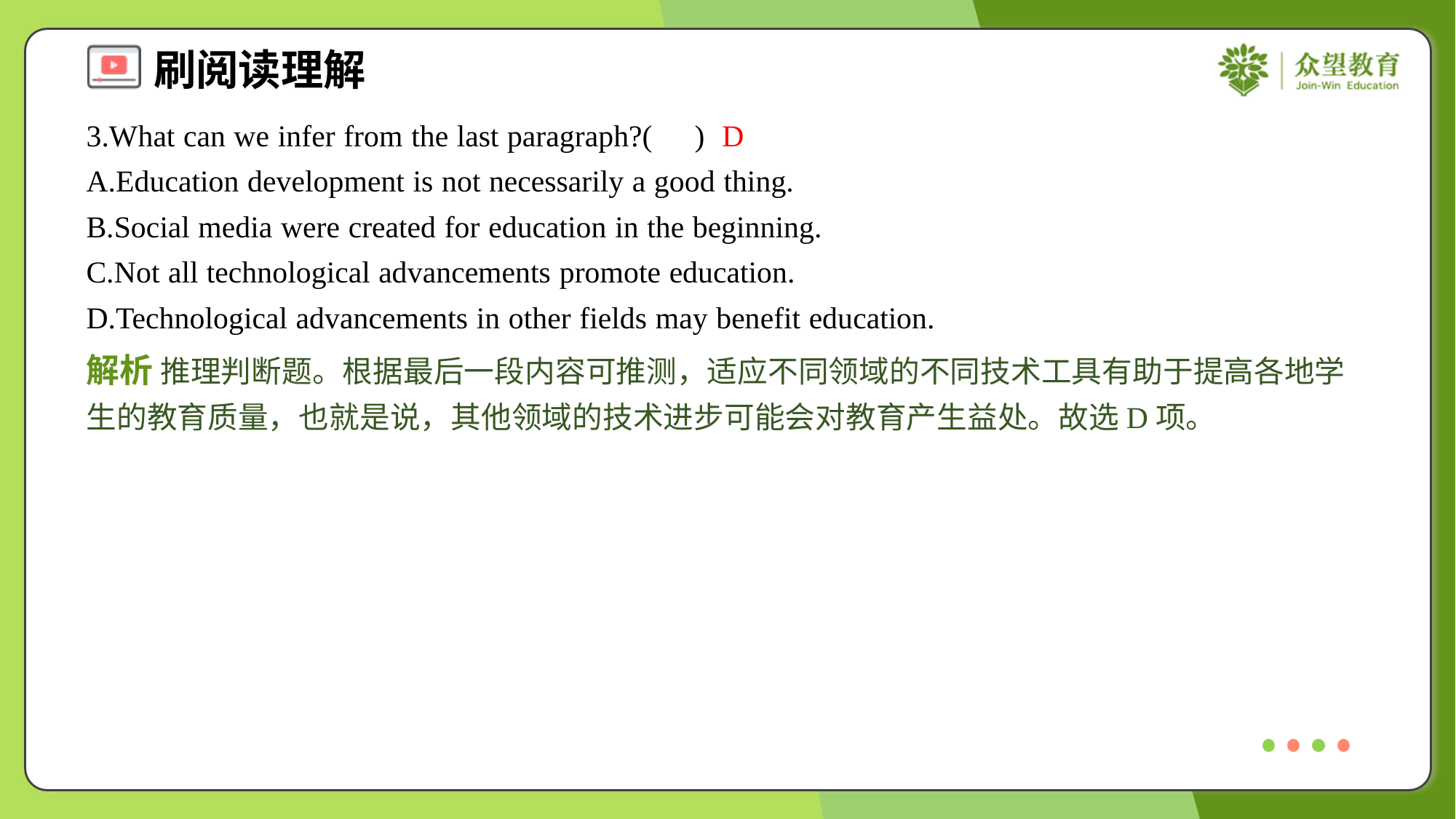

3.What can we infer from the last paragraph?(     )
D
A.Education development is not necessarily a good thing.
B.Social media were created for education in the beginning.
C.Not all technological advancements promote education.
D.Technological advancements in other fields may benefit education.
解析 推理判断题。根据最后一段内容可推测，适应不同领域的不同技术工具有助于提高各地学生的教育质量，也就是说，其他领域的技术进步可能会对教育产生益处。故选D项。